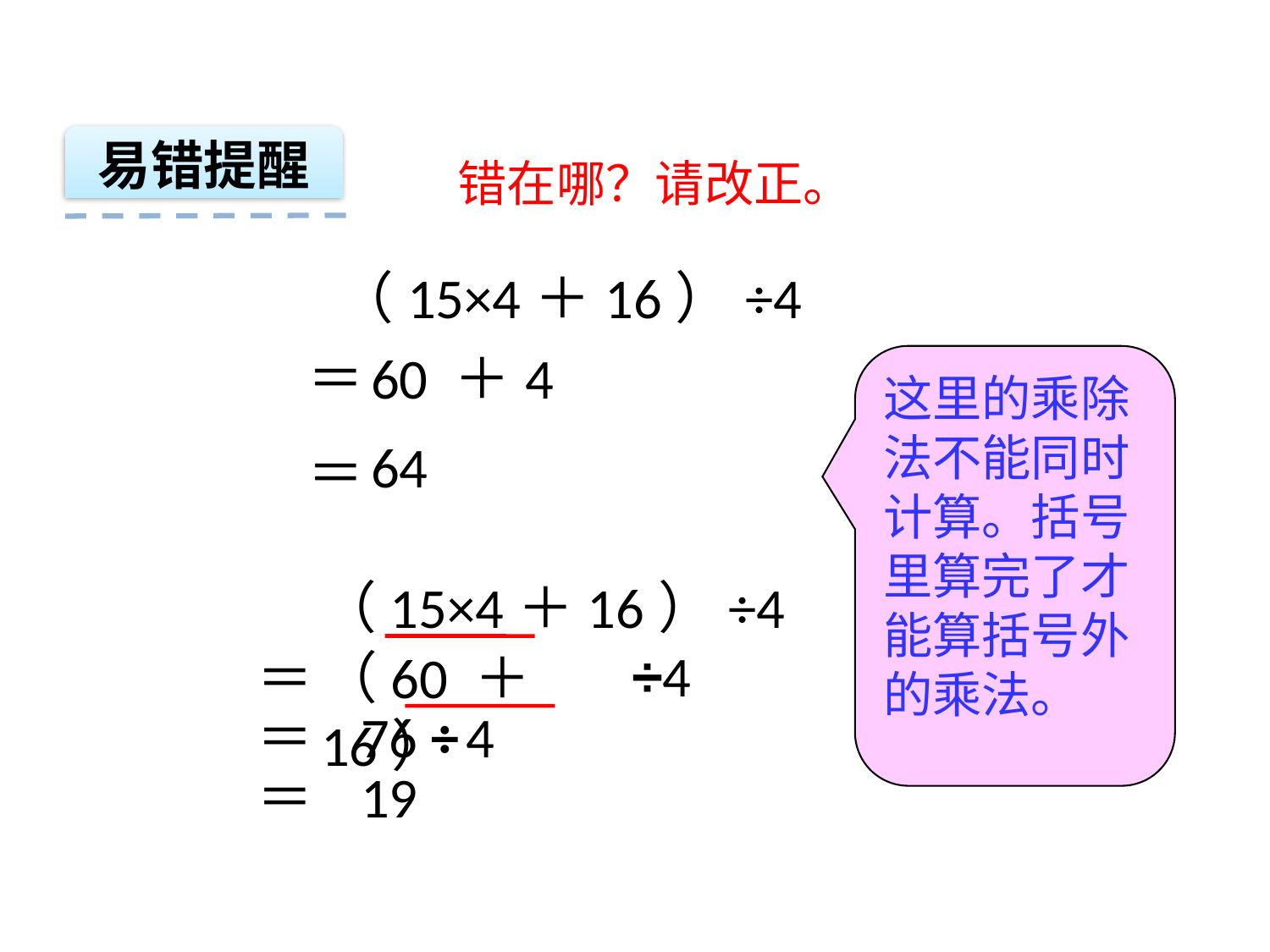

易错提醒
错在哪？请改正。
（15×4＋16）÷4
＝
60 ＋ 4
这里的乘除法不能同时计算。括号里算完了才能算括号外的乘法。
64
＝
（15×4＋16）÷4
÷4
＝
（60 ＋16）

＝
76 ÷ 4

＝
19